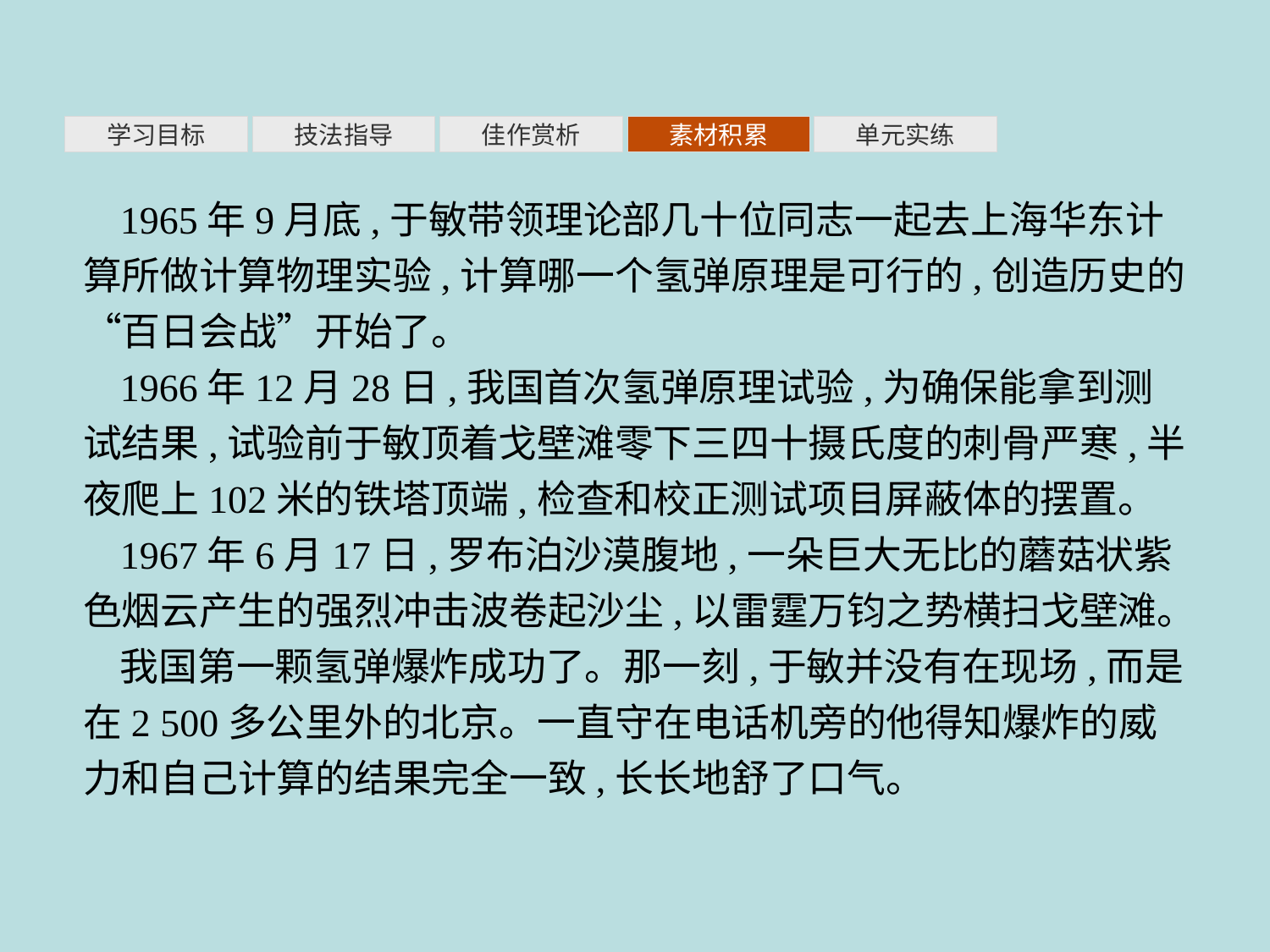

素材积累
学习目标
技法指导
佳作赏析
单元实练
1965年9月底,于敏带领理论部几十位同志一起去上海华东计算所做计算物理实验,计算哪一个氢弹原理是可行的,创造历史的“百日会战”开始了。
1966年12月28日,我国首次氢弹原理试验,为确保能拿到测试结果,试验前于敏顶着戈壁滩零下三四十摄氏度的刺骨严寒,半夜爬上102米的铁塔顶端,检查和校正测试项目屏蔽体的摆置。
1967年6月17日,罗布泊沙漠腹地,一朵巨大无比的蘑菇状紫色烟云产生的强烈冲击波卷起沙尘,以雷霆万钧之势横扫戈壁滩。
我国第一颗氢弹爆炸成功了。那一刻,于敏并没有在现场,而是在2 500多公里外的北京。一直守在电话机旁的他得知爆炸的威力和自己计算的结果完全一致,长长地舒了口气。